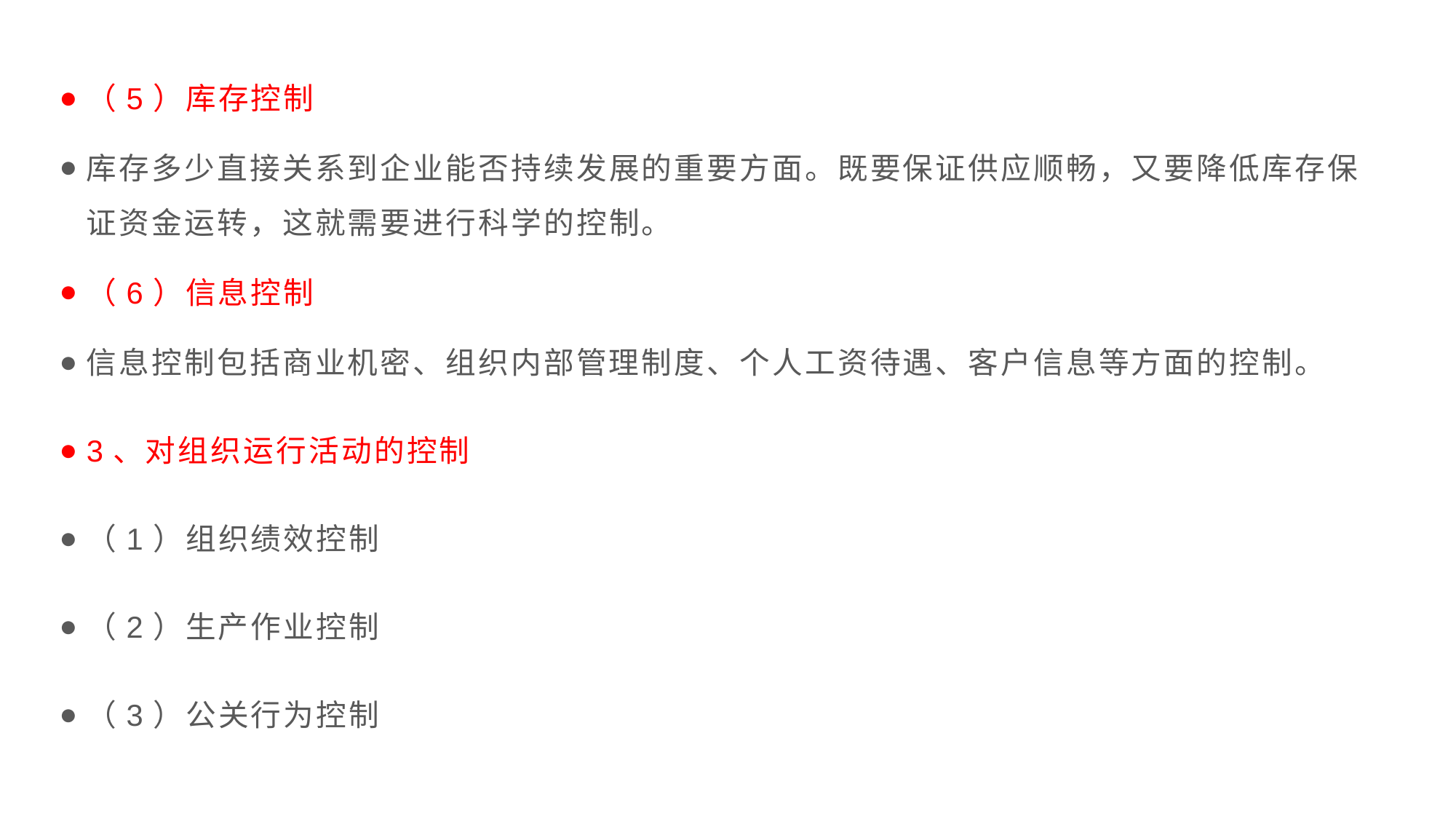

（5）库存控制
库存多少直接关系到企业能否持续发展的重要方面。既要保证供应顺畅，又要降低库存保证资金运转，这就需要进行科学的控制。
（6）信息控制
信息控制包括商业机密、组织内部管理制度、个人工资待遇、客户信息等方面的控制。
3、对组织运行活动的控制
（1）组织绩效控制
（2）生产作业控制
（3）公关行为控制

19